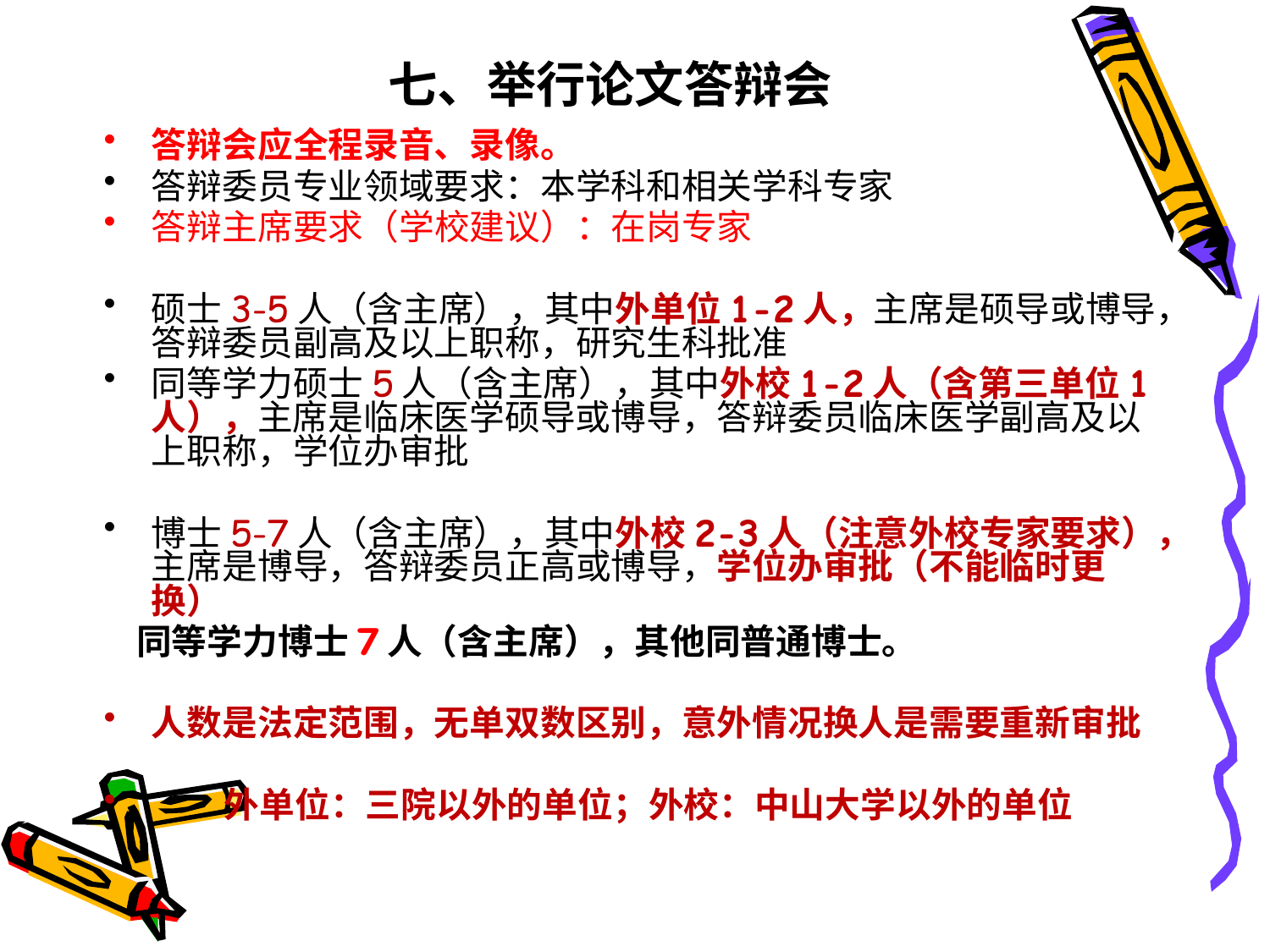

# 七、举行论文答辩会
答辩会应全程录音、录像。
答辩委员专业领域要求：本学科和相关学科专家
答辩主席要求（学校建议）：在岗专家

硕士3-5人（含主席），其中外单位1-2人，主席是硕导或博导，答辩委员副高及以上职称，研究生科批准
同等学力硕士5人（含主席），其中外校1-2人（含第三单位1人），主席是临床医学硕导或博导，答辩委员临床医学副高及以上职称，学位办审批

博士5-7人（含主席），其中外校2-3人（注意外校专家要求），主席是博导，答辩委员正高或博导，学位办审批（不能临时更换）
   同等学力博士7人（含主席），其他同普通博士。

人数是法定范围，无单双数区别，意外情况换人是需要重新审批

        外单位：三院以外的单位；外校：中山大学以外的单位